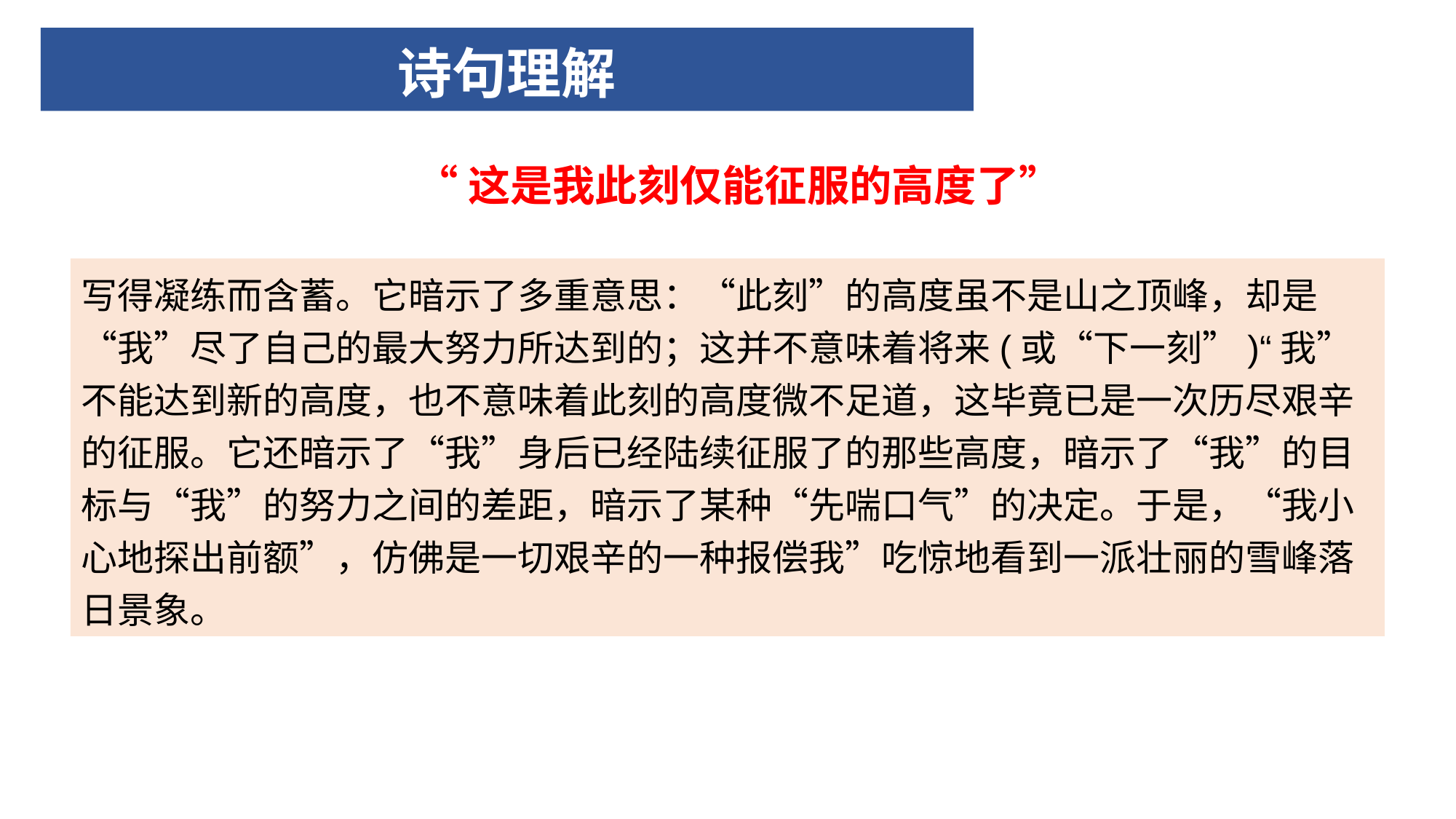

# 诗句理解
“这是我此刻仅能征服的高度了”
写得凝练而含蓄。它暗示了多重意思：“此刻”的高度虽不是山之顶峰，却是“我”尽了自己的最大努力所达到的；这并不意味着将来(或“下一刻”)“我”不能达到新的高度，也不意味着此刻的高度微不足道，这毕竟已是一次历尽艰辛的征服。它还暗示了“我”身后已经陆续征服了的那些高度，暗示了“我”的目标与“我”的努力之间的差距，暗示了某种“先喘口气”的决定。于是，“我小心地探出前额”，仿佛是一切艰辛的一种报偿我”吃惊地看到一派壮丽的雪峰落日景象。